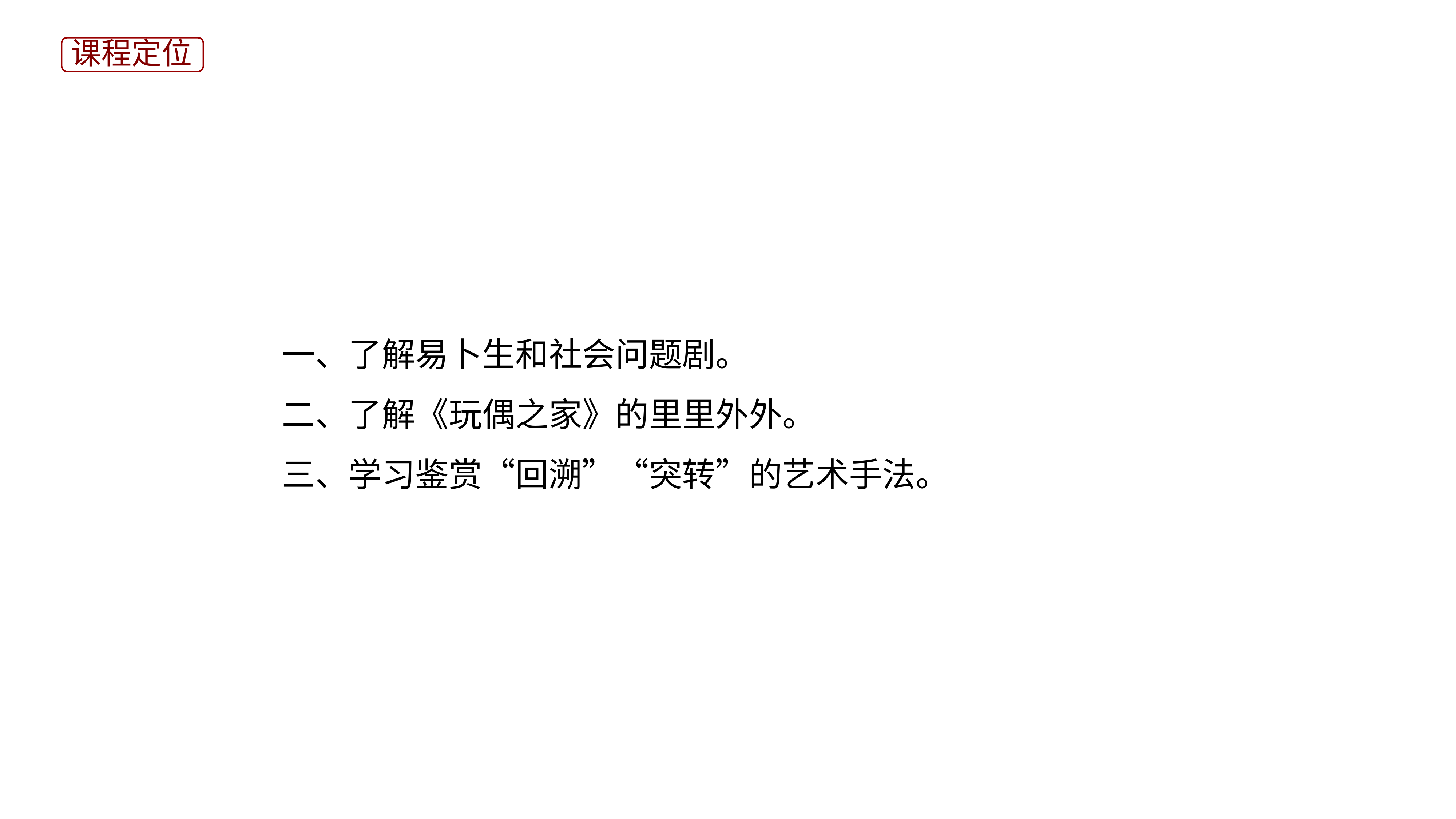

课程定位

一、了解易卜生和社会问题剧。
二、了解《玩偶之家》的里里外外。
三、学习鉴赏“回溯”“突转”的艺术手法。